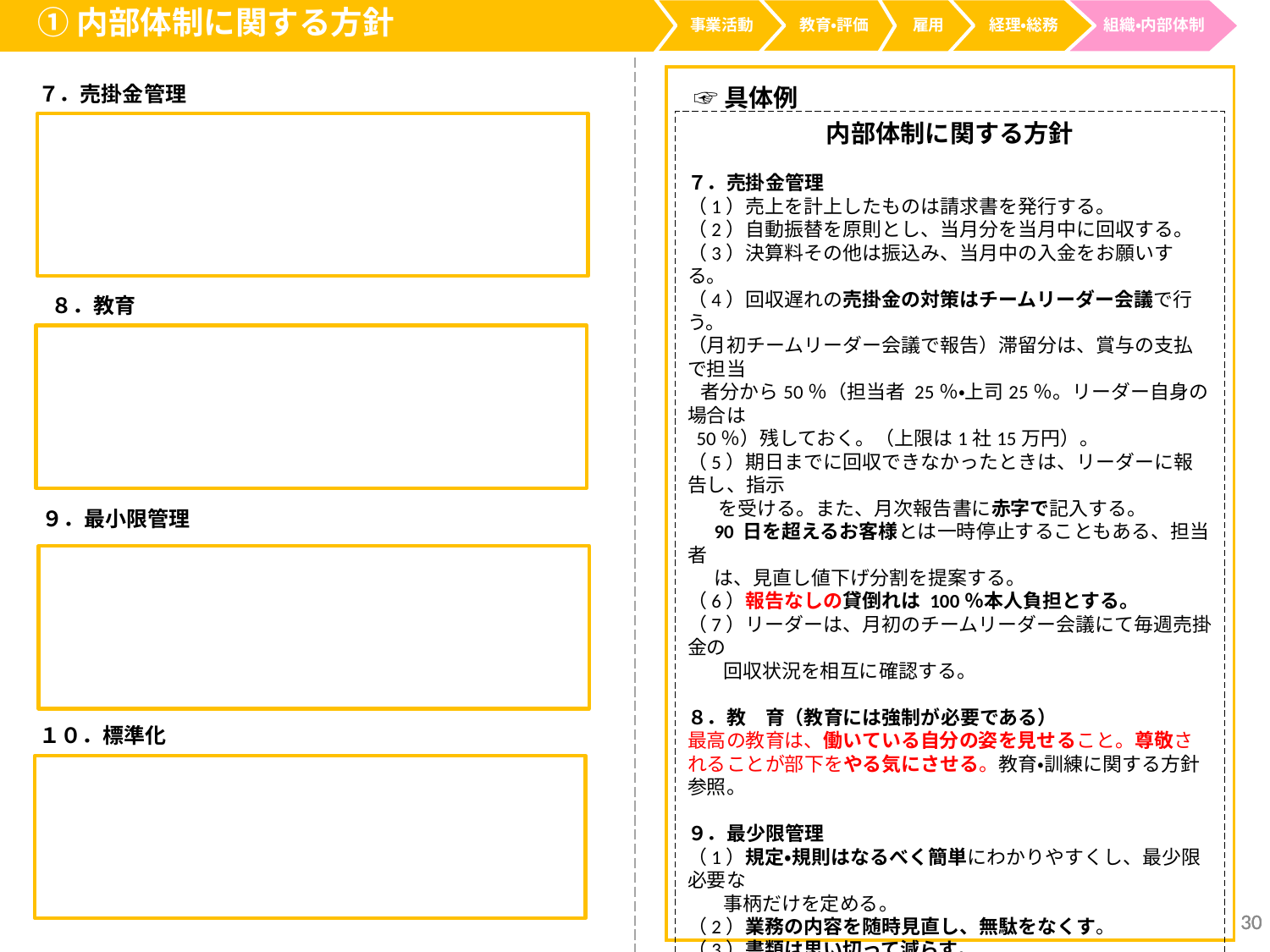

①内部体制に関する方針
事業活動
経理・総務
教育・評価
雇用
組織・内部体制

７．売掛金管理
☞具体例
内部体制に関する方針

７．売掛金管理
（1）売上を計上したものは請求書を発行する。
（2）自動振替を原則とし、当月分を当月中に回収する。
（3）決算料その他は振込み、当月中の入金をお願いする。
（4）回収遅れの売掛金の対策はチームリーダー会議で行う。
（月初チームリーダー会議で報告）滞留分は、賞与の支払で担当
  者分から50％（担当者 25％・上司25％。リーダー自身の場合は
  50％）残しておく。（上限は1社15万円）。
（5）期日までに回収できなかったときは、リーダーに報告し、指示
      を受ける。また、月次報告書に赤字で記入する。
      90 日を超えるお客様とは一時停止することもある、担当者
     は、見直し値下げ分割を提案する。
（6）報告なしの貸倒れは 100％本人負担とする。
（7）リーダーは、月初のチームリーダー会議にて毎週売掛金の
       回収状況を相互に確認する。

８．教　育（教育には強制が必要である）
最高の教育は、働いている自分の姿を見せること。尊敬されることが部下をやる気にさせる。教育・訓練に関する方針参照。

９．最少限管理
（1）規定・規則はなるべく簡単にわかりやすくし、最少限必要な
       事柄だけを定める。
（2）業務の内容を随時見直し、無駄をなくす。
（3）書類は思い切って減らす。
（5）人の管理ではなく仕事の管理に徹する。

10．標準化
（1） 日常の繰り返し仕事は、各プロジェクトが中心になってマニュアルを作成し、変更する。
（2） マニュアル化したものは、それが運用されているかどうかチェックする。

８．教育

９．最小限管理

１０．標準化

30
30
30